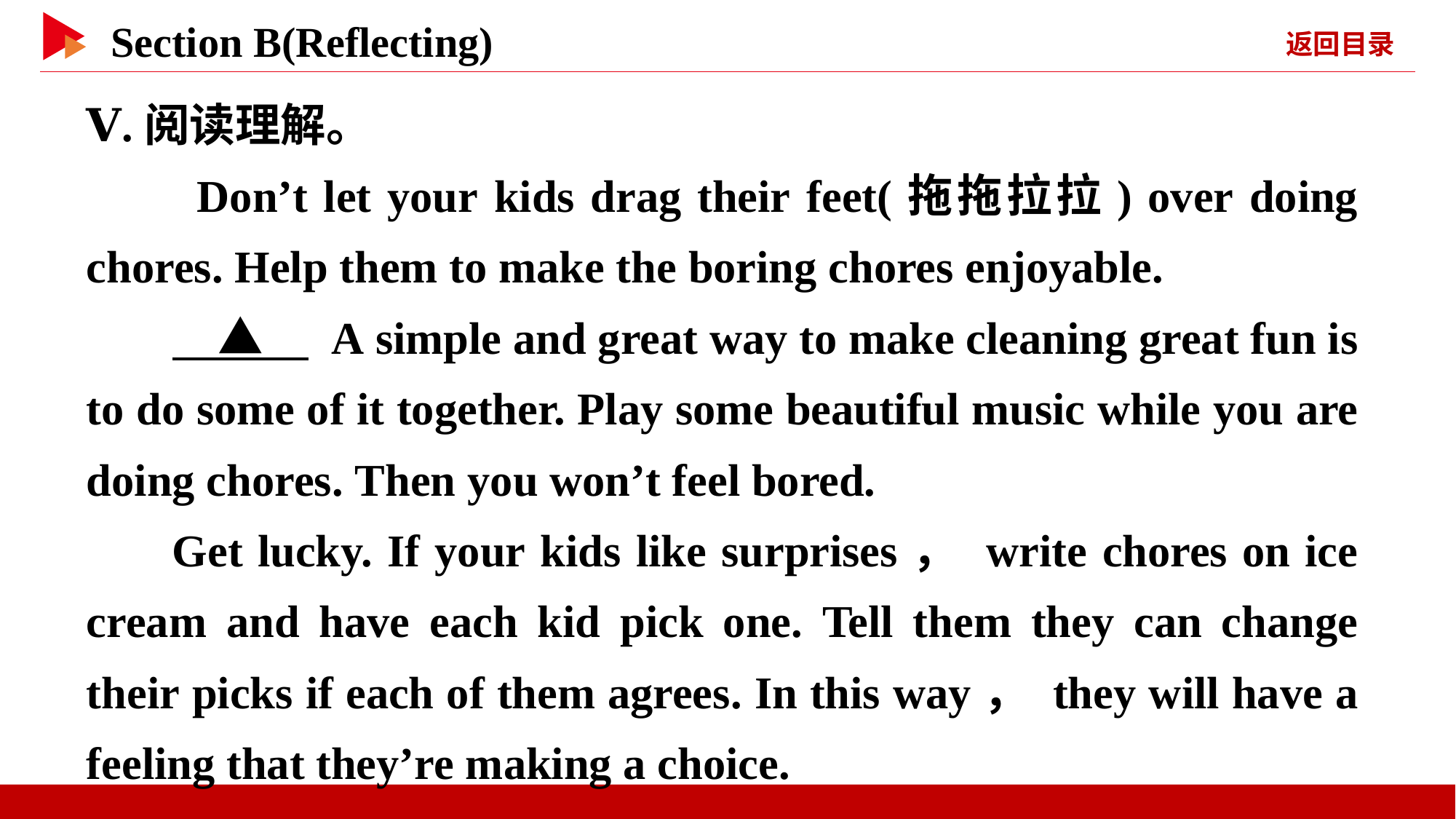

Ⅴ.阅读理解。
　　Don’t let your kids drag their feet(拖拖拉拉) over doing chores. Help them to make the boring chores enjoyable.
　▲　 A simple and great way to make cleaning great fun is to do some of it together. Play some beautiful music while you are doing chores. Then you won’t feel bored.
Get lucky. If your kids like surprises， write chores on ice cream and have each kid pick one. Tell them they can change their picks if each of them agrees. In this way， they will have a feeling that they’re making a choice.